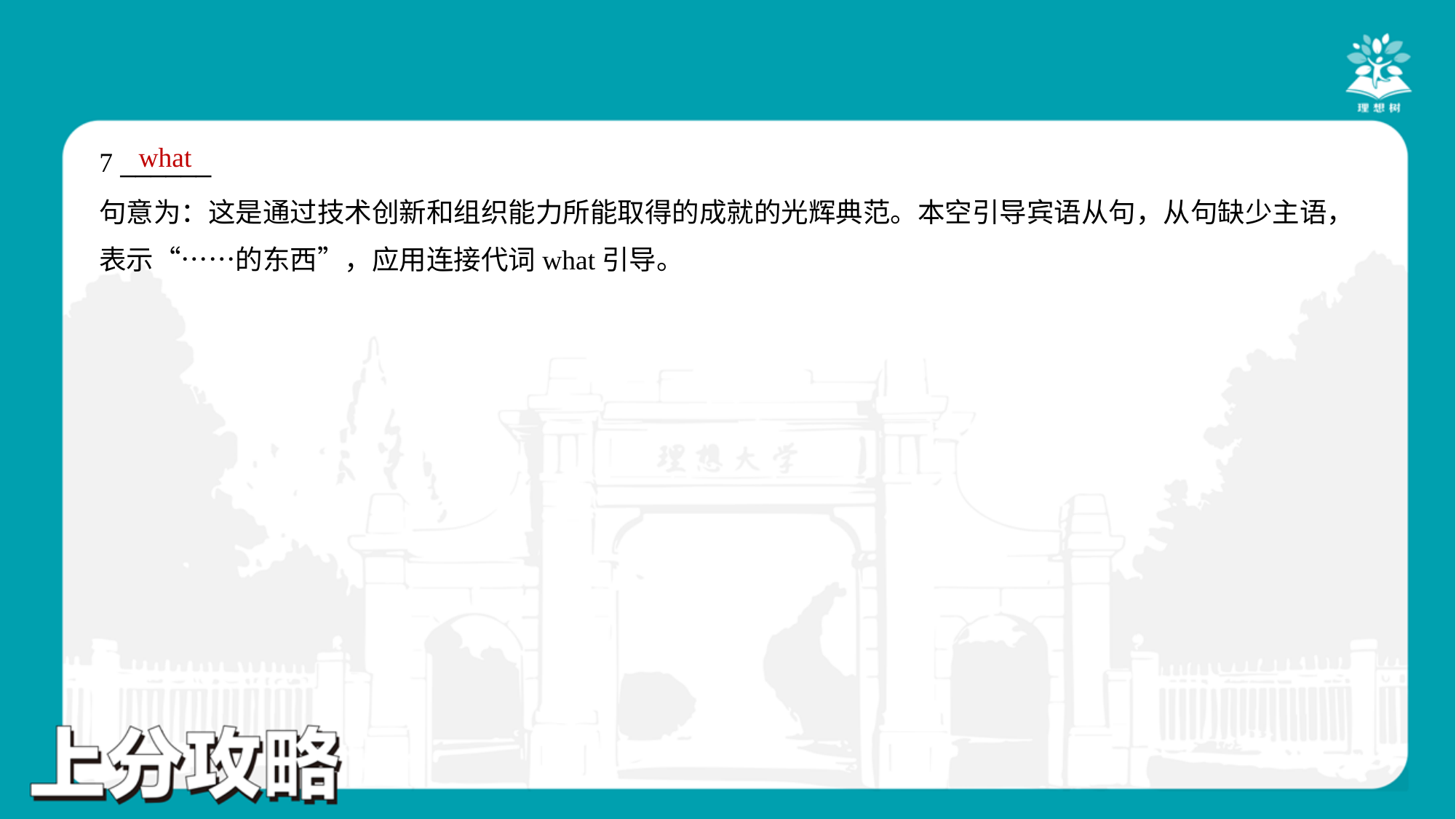

what
7 ______
句意为：这是通过技术创新和组织能力所能取得的成就的光辉典范。本空引导宾语从句，从句缺少主语，
表示“……的东西”，应用连接代词what引导。